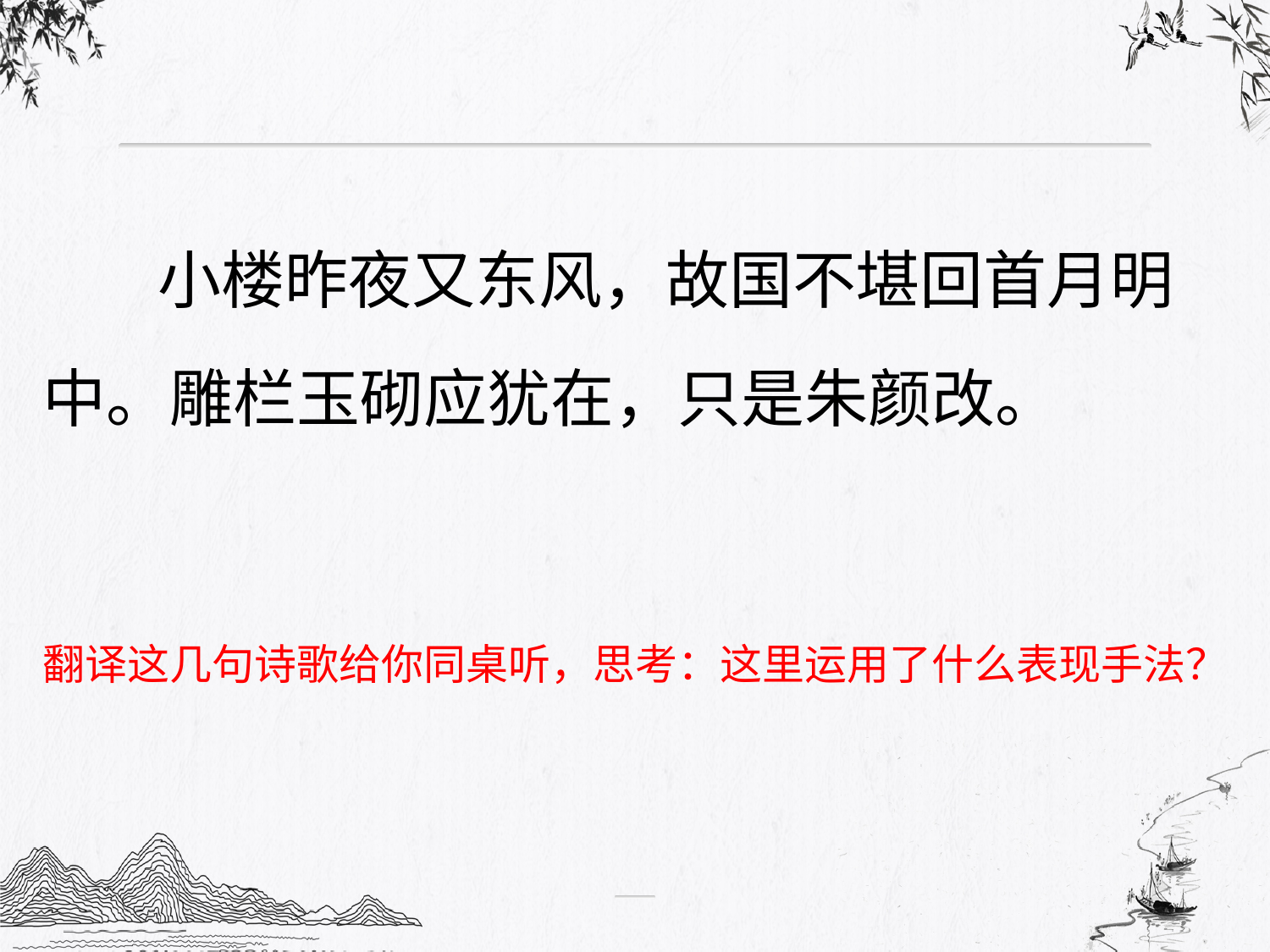

小楼昨夜又东风，故国不堪回首月明中。雕栏玉砌应犹在，只是朱颜改。

翻译这几句诗歌给你同桌听，思考：这里运用了什么表现手法？